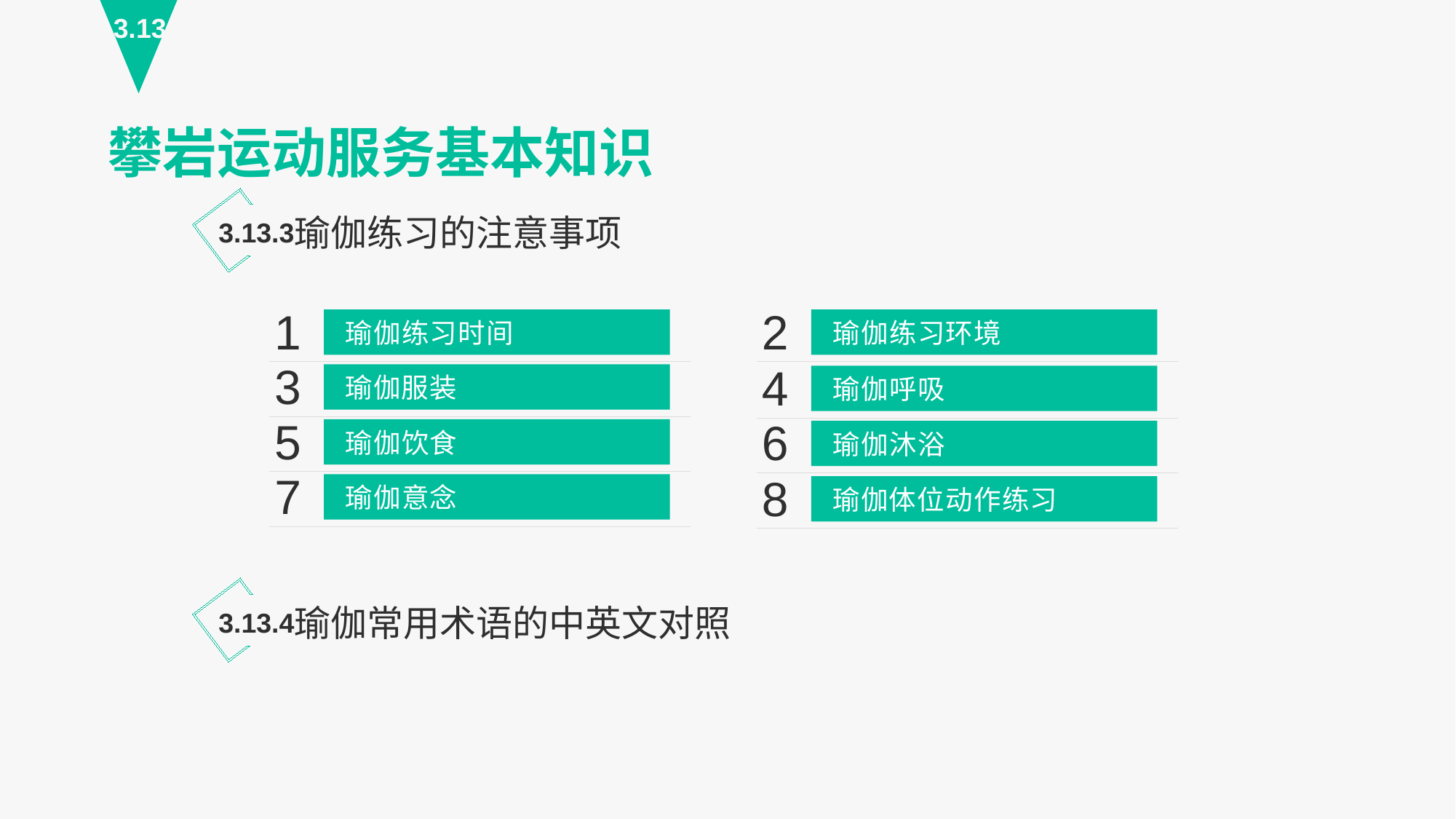

3.13
攀岩运动服务基本知识

瑜伽练习的注意事项
3.13.3
1
瑜伽练习时间
2
瑜伽练习环境
3
瑜伽服装
4
瑜伽呼吸
5
瑜伽饮食
6
瑜伽沐浴
7
瑜伽意念
8
瑜伽体位动作练习

瑜伽常用术语的中英文对照
3.13.4